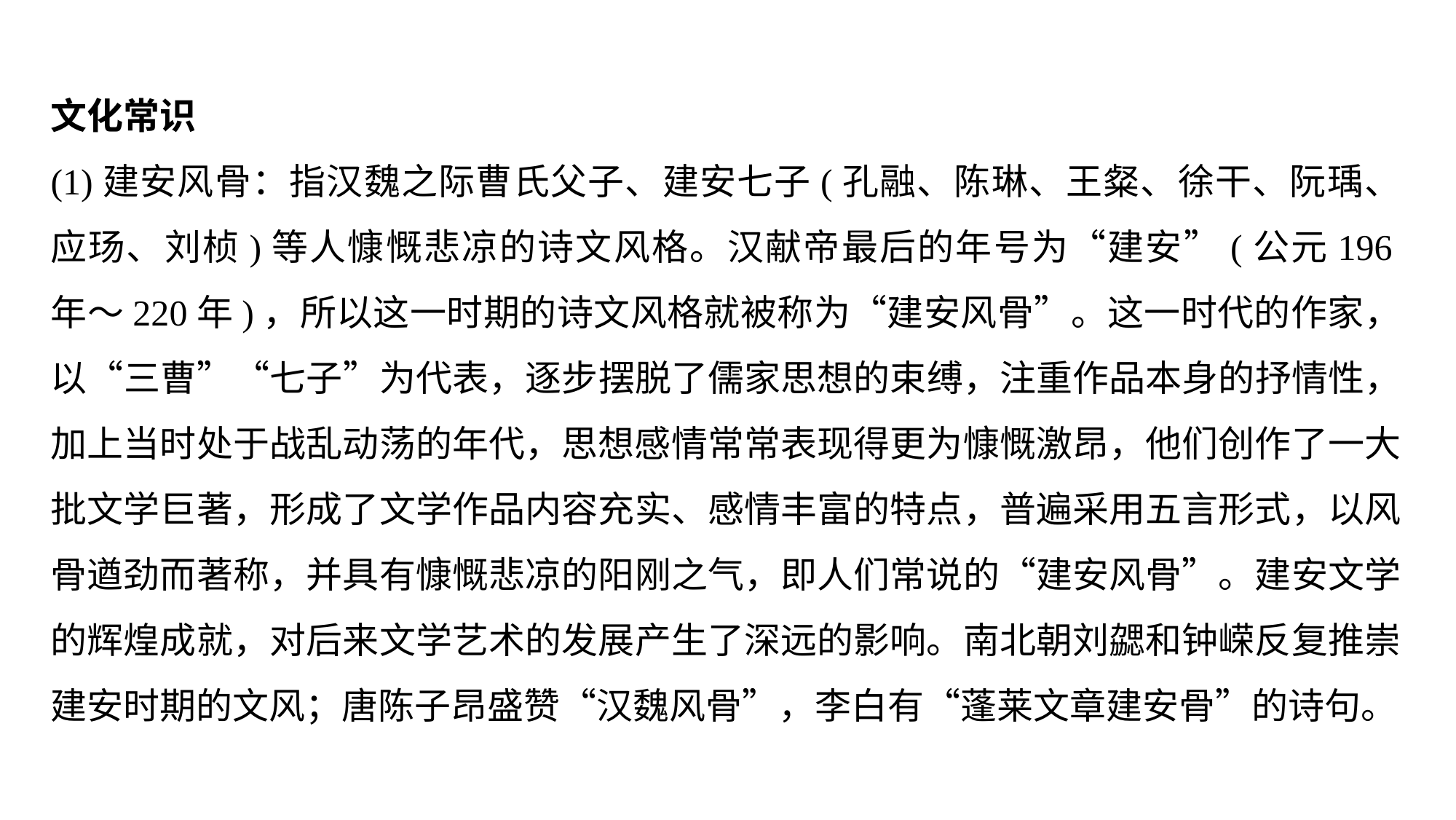

文化常识
(1)建安风骨：指汉魏之际曹氏父子、建安七子(孔融、陈琳、王粲、徐干、阮瑀、应玚、刘桢)等人慷慨悲凉的诗文风格。汉献帝最后的年号为“建安”(公元196年～220年)，所以这一时期的诗文风格就被称为“建安风骨”。这一时代的作家，以“三曹”“七子”为代表，逐步摆脱了儒家思想的束缚，注重作品本身的抒情性，加上当时处于战乱动荡的年代，思想感情常常表现得更为慷慨激昂，他们创作了一大批文学巨著，形成了文学作品内容充实、感情丰富的特点，普遍采用五言形式，以风骨遒劲而著称，并具有慷慨悲凉的阳刚之气，即人们常说的“建安风骨”。建安文学的辉煌成就，对后来文学艺术的发展产生了深远的影响。南北朝刘勰和钟嵘反复推崇建安时期的文风；唐陈子昂盛赞“汉魏风骨”，李白有“蓬莱文章建安骨”的诗句。